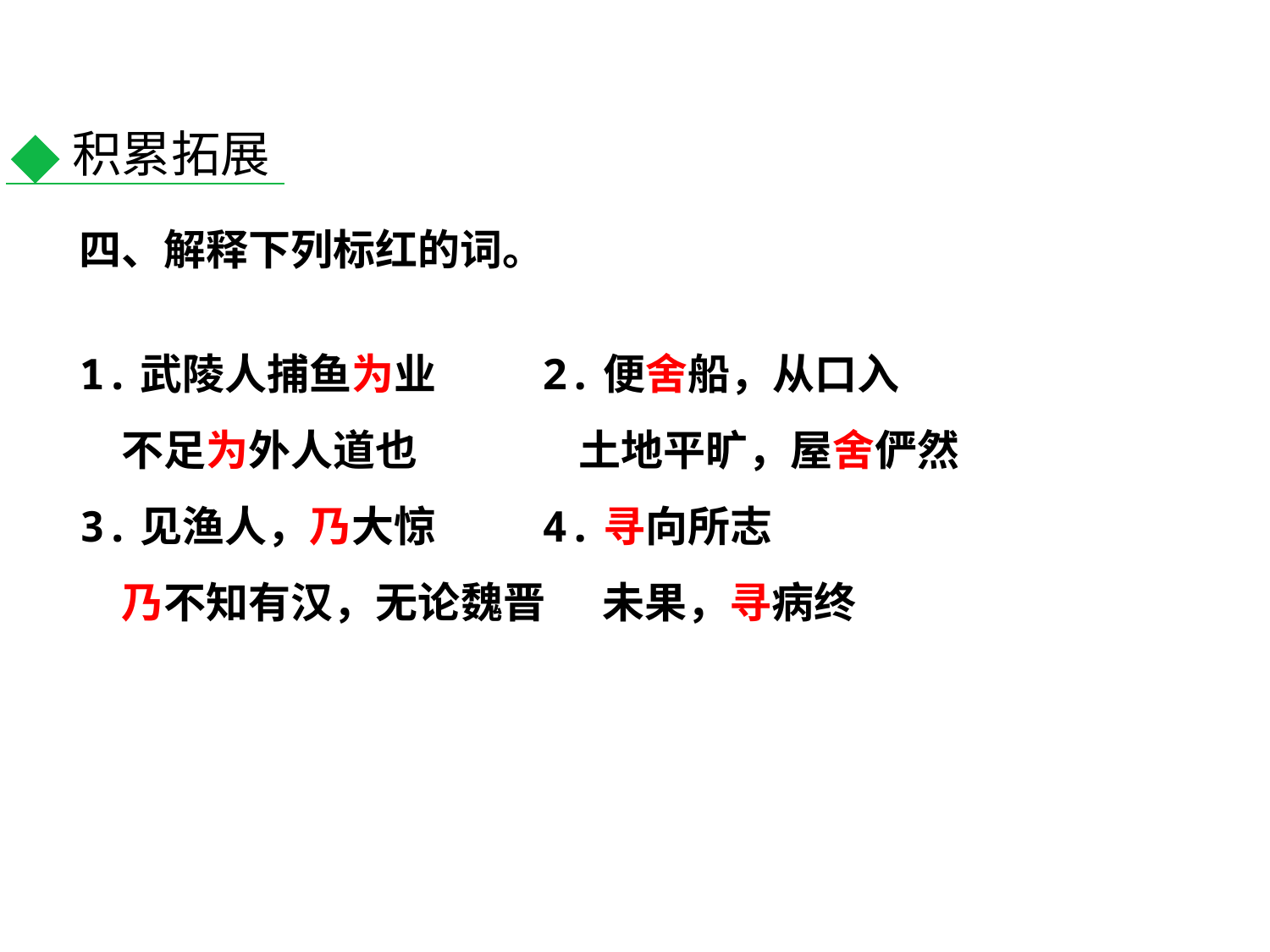

积累拓展

四、解释下列标红的词。
1.武陵人捕鱼为业          2.便舍船，从口入
　不足为外人道也　　        土地平旷，屋舍俨然
3.见渔人，乃大惊          4.寻向所志
　乃不知有汉，无论魏晋      未果，寻病终